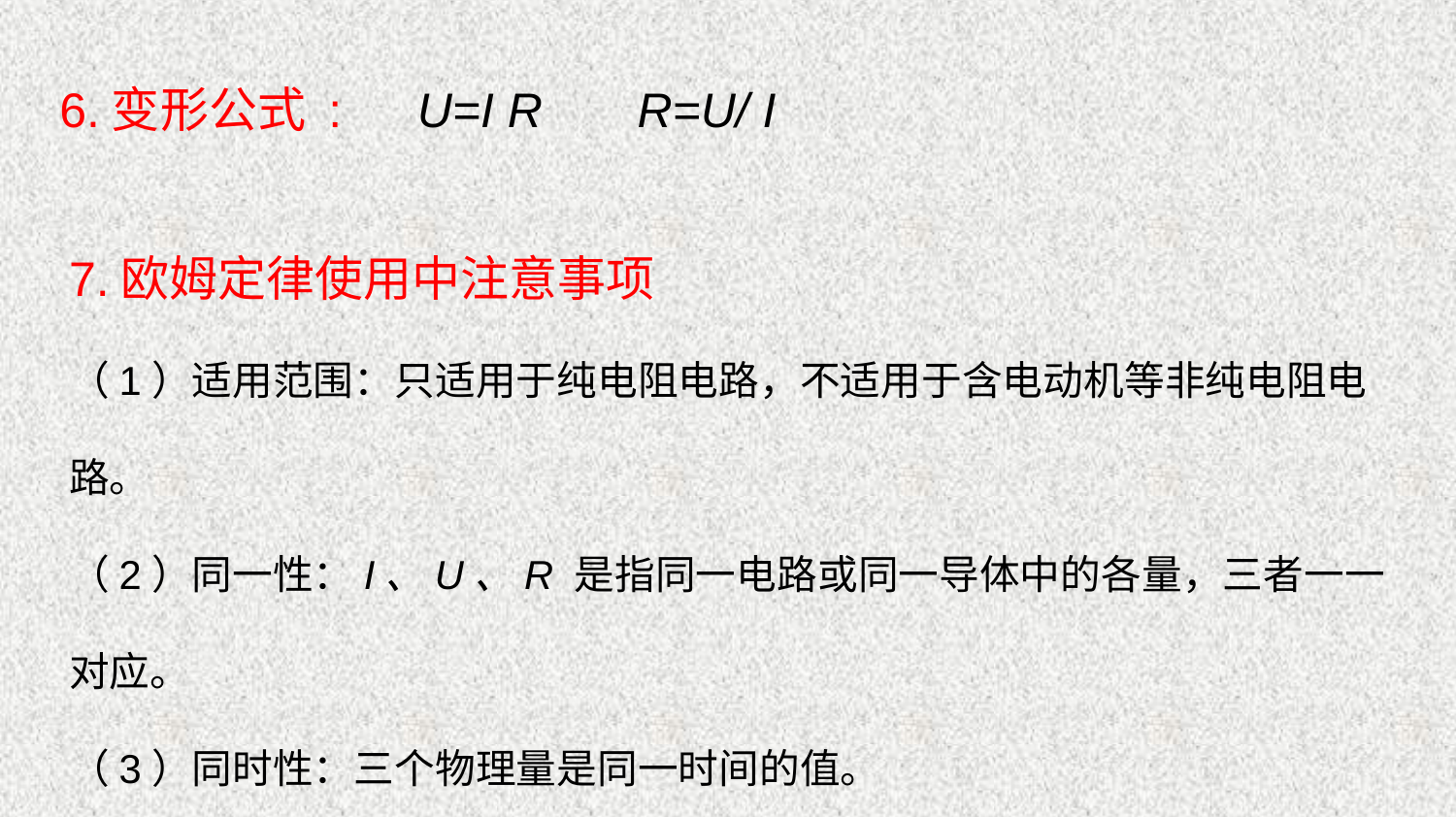

6.变形公式 :
U=I R       R=U/ I
7.欧姆定律使用中注意事项
（1）适用范围：只适用于纯电阻电路，不适用于含电动机等非纯电阻电路。
（2）同一性：I、U、R 是指同一电路或同一导体中的各量，三者一一对应。
（3）同时性：三个物理量是同一时间的值。